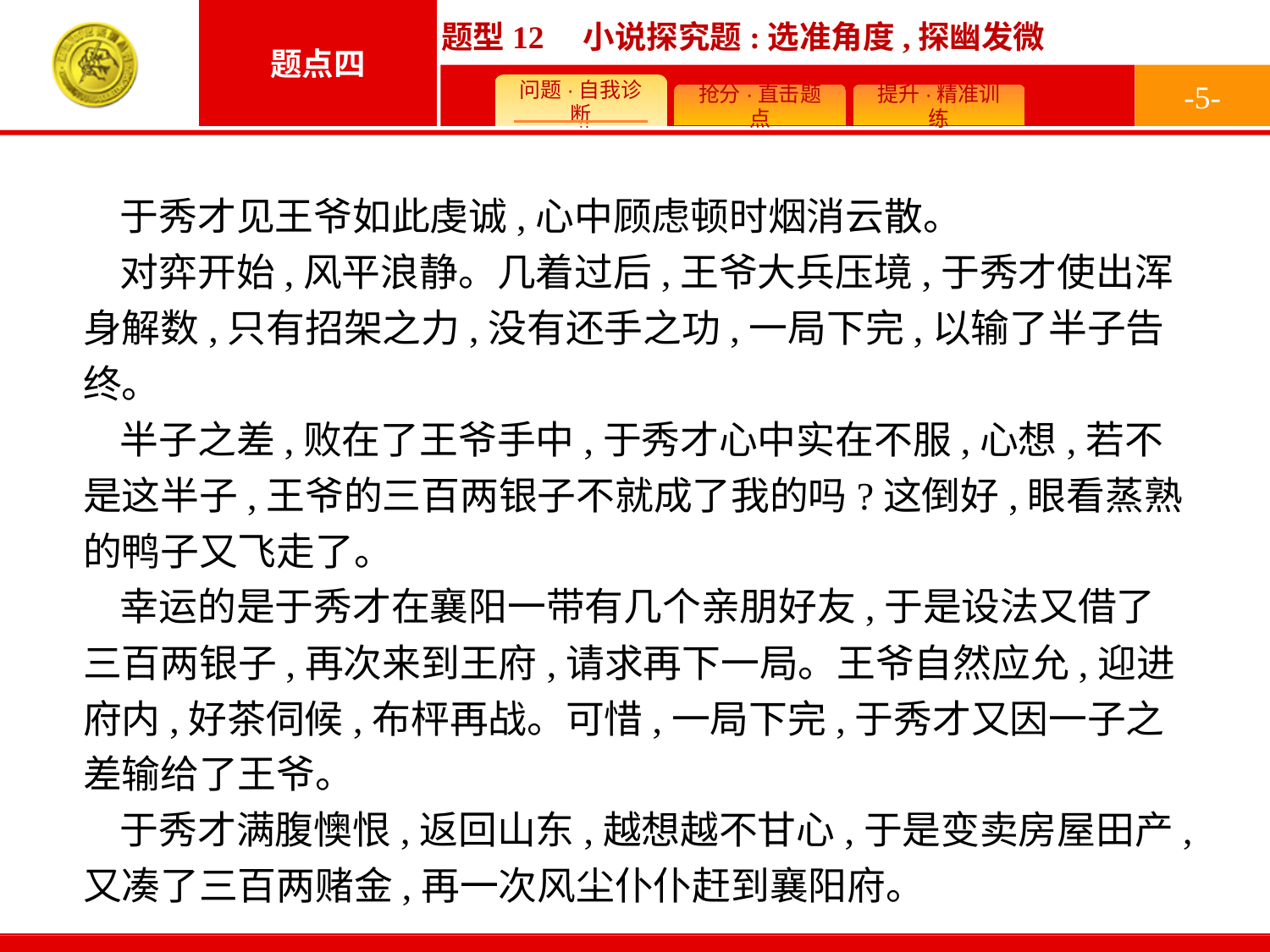

-5-
于秀才见王爷如此虔诚,心中顾虑顿时烟消云散。
对弈开始,风平浪静。几着过后,王爷大兵压境,于秀才使出浑身解数,只有招架之力,没有还手之功,一局下完,以输了半子告终。
半子之差,败在了王爷手中,于秀才心中实在不服,心想,若不是这半子,王爷的三百两银子不就成了我的吗?这倒好,眼看蒸熟的鸭子又飞走了。
幸运的是于秀才在襄阳一带有几个亲朋好友,于是设法又借了三百两银子,再次来到王府,请求再下一局。王爷自然应允,迎进府内,好茶伺候,布枰再战。可惜,一局下完,于秀才又因一子之差输给了王爷。
于秀才满腹懊恨,返回山东,越想越不甘心,于是变卖房屋田产,又凑了三百两赌金,再一次风尘仆仆赶到襄阳府。